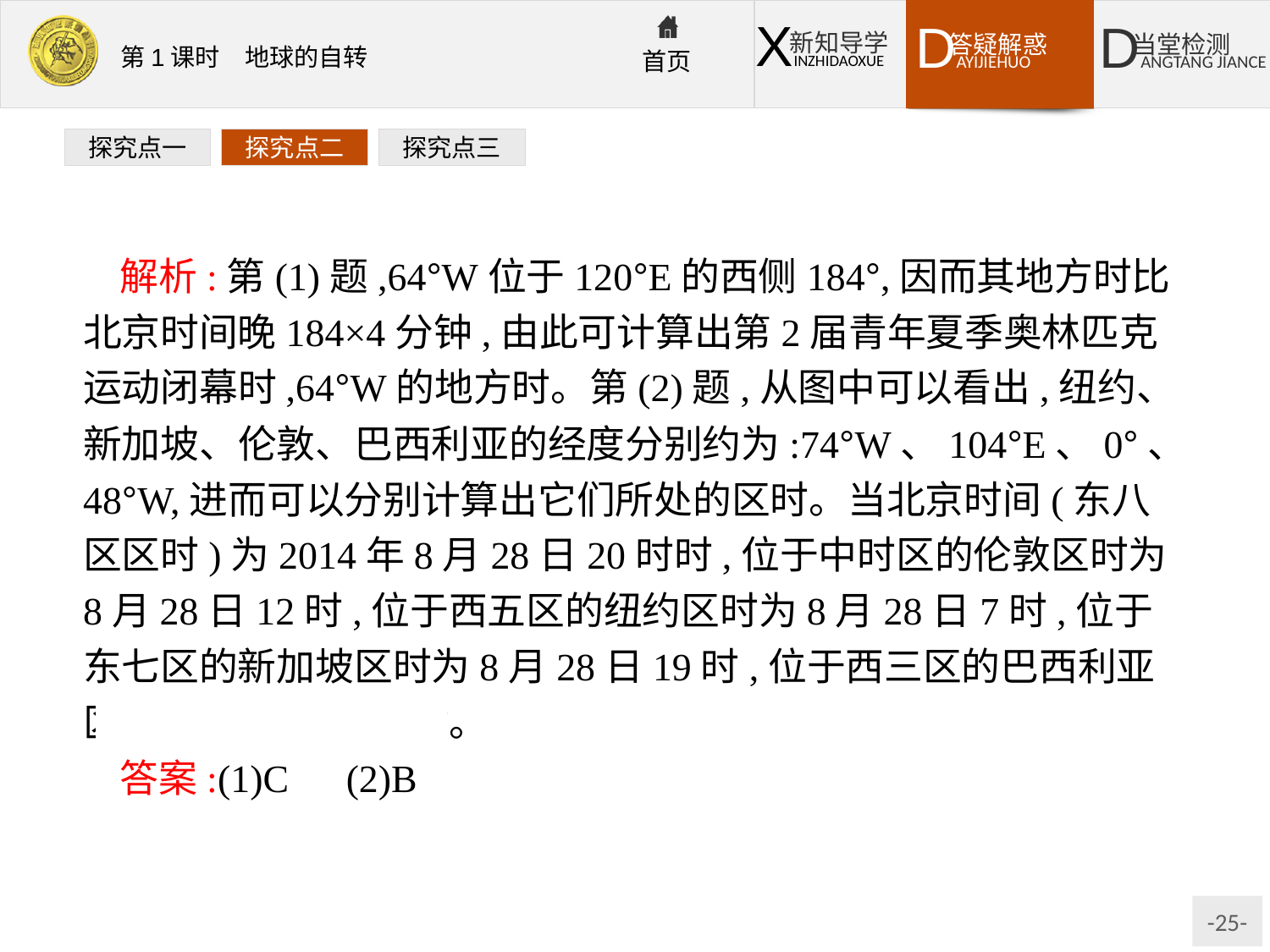

探究点一
探究点二
探究点三
解析:第(1)题,64°W位于120°E的西侧184°,因而其地方时比北京时间晚184×4分钟,由此可计算出第2届青年夏季奥林匹克运动闭幕时,64°W的地方时。第(2)题,从图中可以看出,纽约、新加坡、伦敦、巴西利亚的经度分别约为:74°W、104°E、0°、48°W,进而可以分别计算出它们所处的区时。当北京时间(东八区区时)为2014年8月28日20时时,位于中时区的伦敦区时为8月28日12时,位于西五区的纽约区时为8月28日7时,位于东七区的新加坡区时为8月28日19时,位于西三区的巴西利亚区时为8月28日9时。
答案:(1)C　(2)B